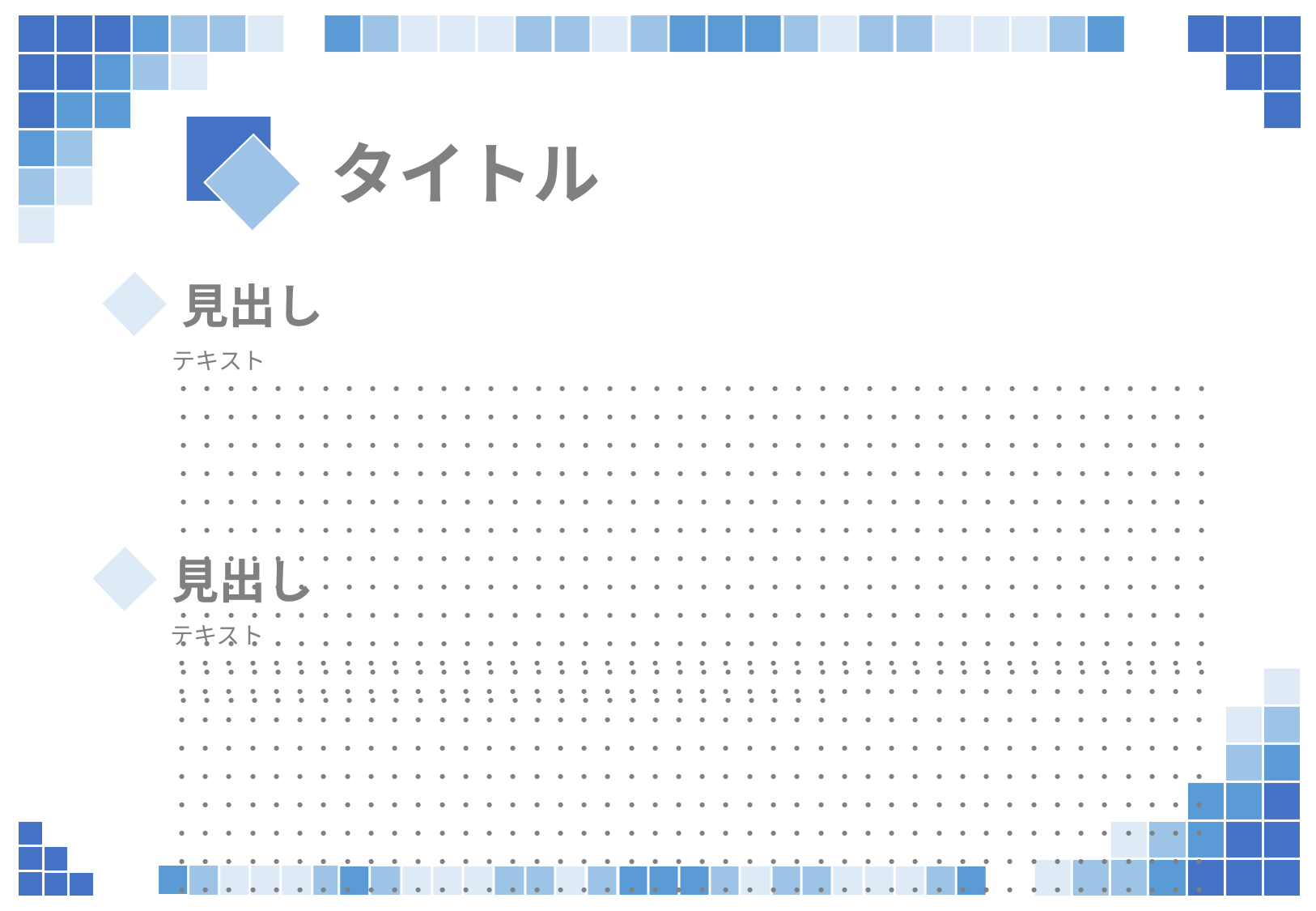

タイトル
見出し

テキスト
・・・・・・・・・・・・・・・・・・・・・・・・・・・・・・・・・・・・・・・・・・・・・・・・・・・・・・・・・・・・・・・・・・・・・・・・・・・・・・・・・・・・・・・・・・・・・・・・・・・・・・・・・・・・・・・・・・・・・・・・・・・・・・・・・・・・・・・・・・・・・・・・・・・・・・・・・・・・・・・・・・・・・・・・・・・・・・・・・・・・・・・・・・・・・・・・・・・・・・・・・・・・・・・・・・・・・・・・・・・・・・・・・・・・・・・・・・・・・・・・・・・・・・・・・・・・・・・・・・・・・・・・・・・・・・・・・・・・・・・・・・・・・・・・・・・・・・・・・・・・・・・・・・・・・・・・・・・・・・・・・・・・・・・・・・・・・・・・・・・・・・・・・・・・・・・・・・・・・・・・・・・・・・・・・・・・・・・・・・・・・・・・・・・・・・・・・・・・・・・・・・・・・・・・・・・・・・・・・・・・・・・・・・・・・・・・・・・・・・・・・・・・・・・・・・・・・・・・・・・・・・・・・・・・・・・・・・・・・・・・・・・・・・・・・・・・・・・・・・・・・・・・・・・・・・・・
見出し

テキスト
・・・・・・・・・・・・・・・・・・・・・・・・・・・・・・・・・・・・・・・・・・・・・・・・・・・・・・・・・・・・・・・・・・・・・・・・・・・・・・・・・・・・・・・・・・・・・・・・・・・・・・・・・・・・・・・・・・・・・・・・・・・・・・・・・・・・・・・・・・・・・・・・・・・・・・・・・・・・・・・・・・・・・・・・・・・・・・・・・・・・・・・・・・・・・・・・・・・・・・・・・・・・・・・・・・・・・・・・・・・・・・・・・・・・・・・・・・・・・・・・・・・・・・・・・・・・・・・・・・・・・・・・・・・・・・・・・・・・・・・・・・・・・・・・・・・・・・・・・・・・・・・・・・・・・・・・・・・・・・・・・・・・・・・・・・・・・・・・・・・・・・・・・・・・・・・・・・・・・・・・・・・・・・・・・・・・・・・・・・・・・・・・・・・・・・・・・・・・・・・・・・・・・・・・・・・・・・・・・・・・・・・・・・・・・・・・・・・・・・・・・・・・・・・・・・・・・・・・・・・・・・・・・・・・・・・・・・・・・・・・・・・・・・・・・・・・・・・・・・・・・・・・・・・・・・・・